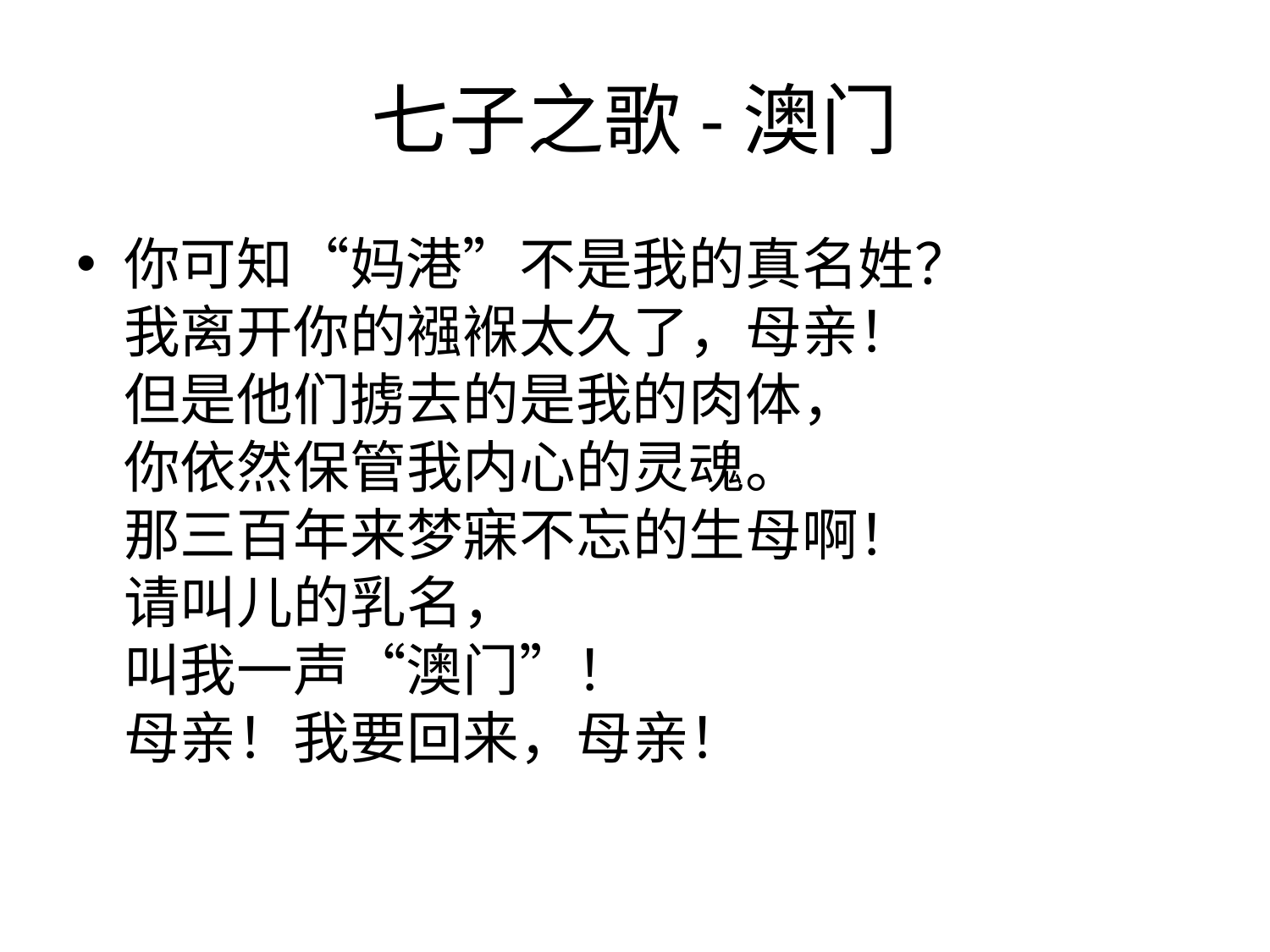

# 七子之歌-澳门
你可知“妈港”不是我的真名姓？
我离开你的襁褓太久了，母亲！
但是他们掳去的是我的肉体，
你依然保管我内心的灵魂。
那三百年来梦寐不忘的生母啊！
请叫儿的乳名，
叫我一声“澳门”！
母亲！我要回来，母亲！